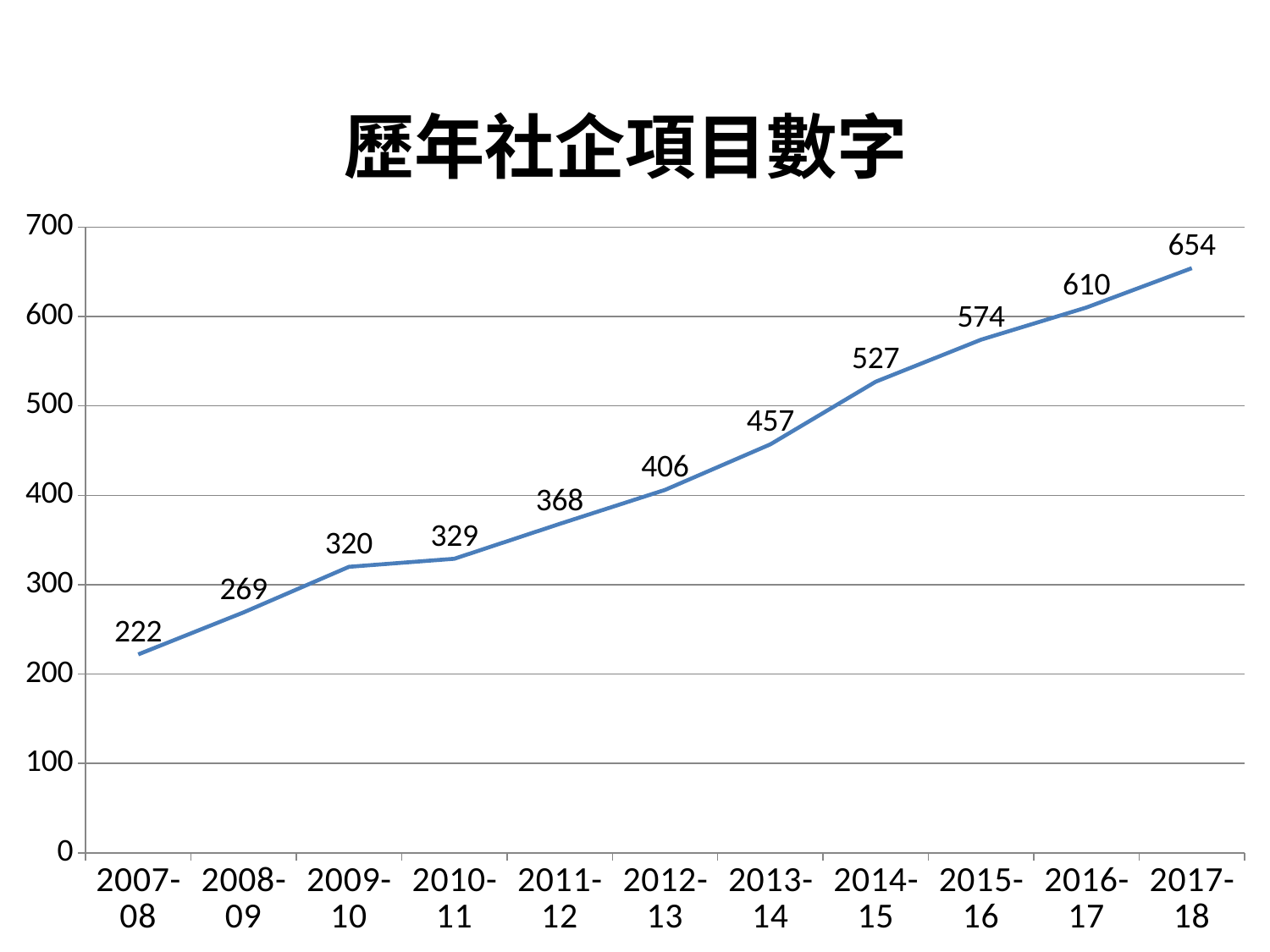

# 歷年社企項目數字

### Chart

| Category |  |
|---|---|
| 2007-08 | 222.0 |
| 2008-09 | 269.0 |
| 2009-10 | 320.0 |
| 2010-11 | 329.0 |
| 2011-12 | 368.0 |
| 2012-13 | 406.0 |
| 2013-14 | 457.0 |
| 2014-15 | 527.0 |
| 2015-16 | 574.0 |
| 2016-17 | 610.0 |
| 2017-18 | 654.0 |